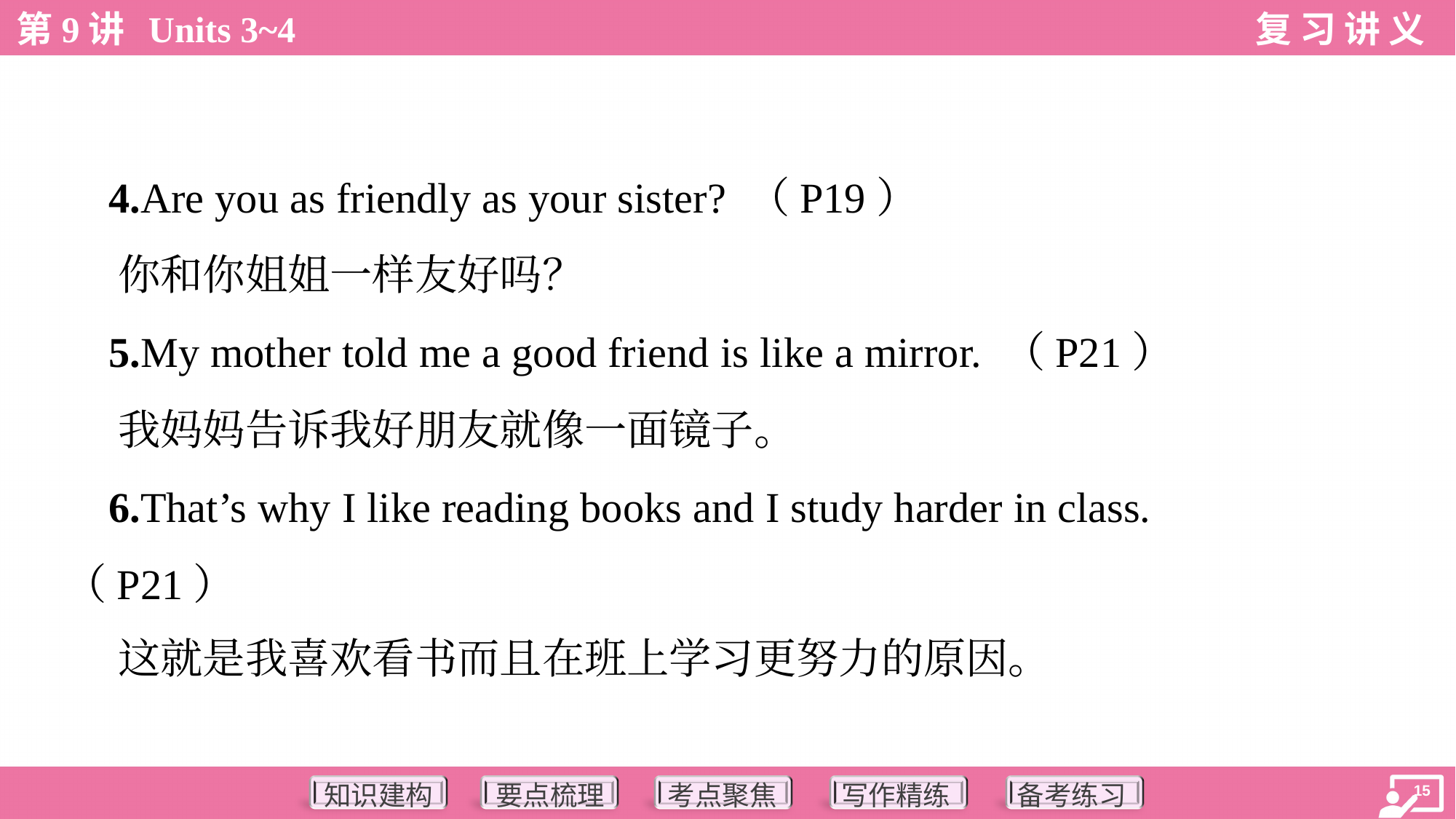

4.Are you as friendly as your sister? （P19）
    你和你姐姐一样友好吗？
    5.My mother told me a good friend is like a mirror. （P21）
    我妈妈告诉我好朋友就像一面镜子。
    6.That’s why I like reading books and I study harder in class.
（P21）
    这就是我喜欢看书而且在班上学习更努力的原因。